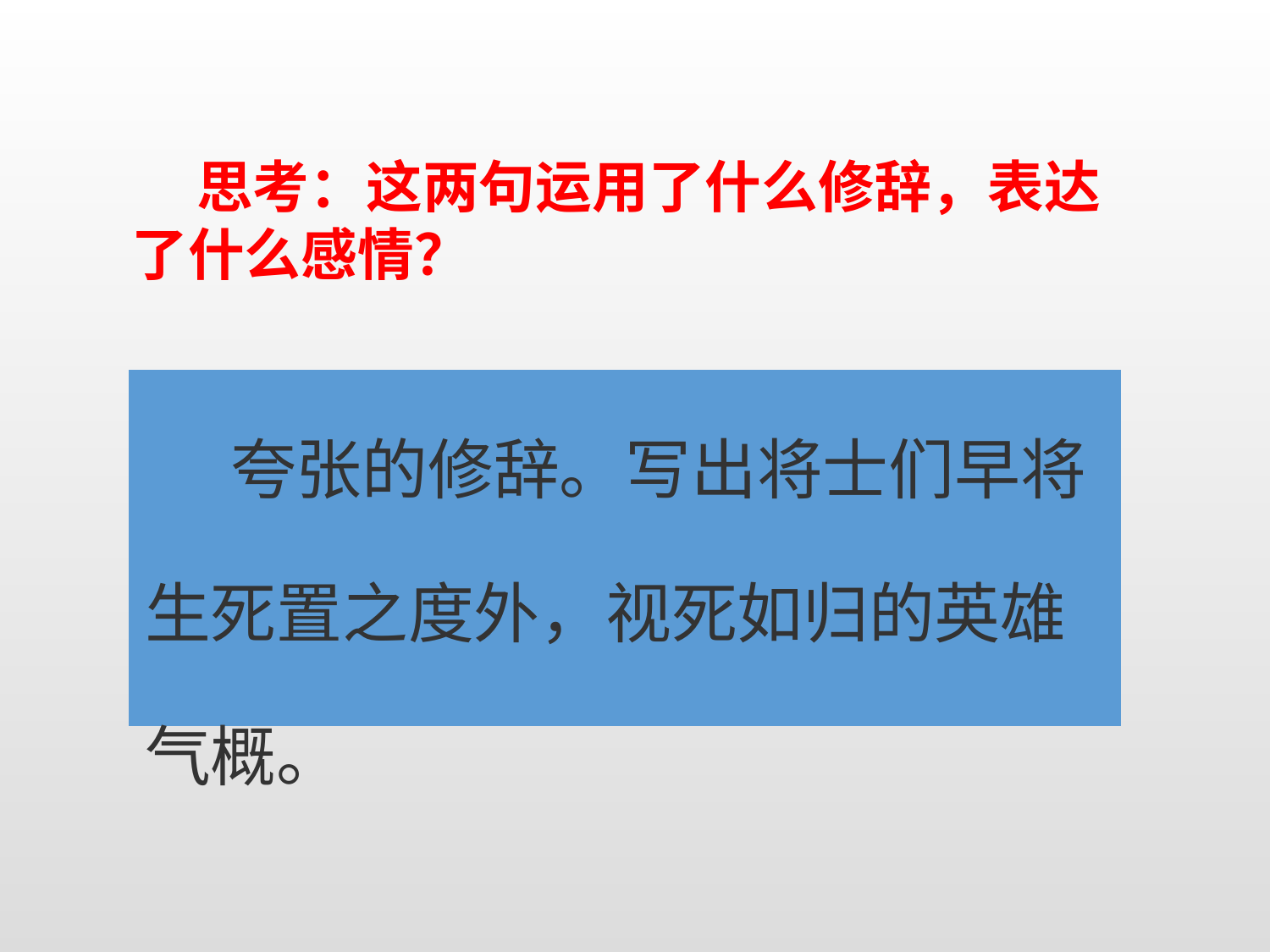

思考：这两句运用了什么修辞，表达了什么感情？
| 夸张的修辞。写出将士们早将生死置之度外，视死如归的英雄气概。 |
| --- |